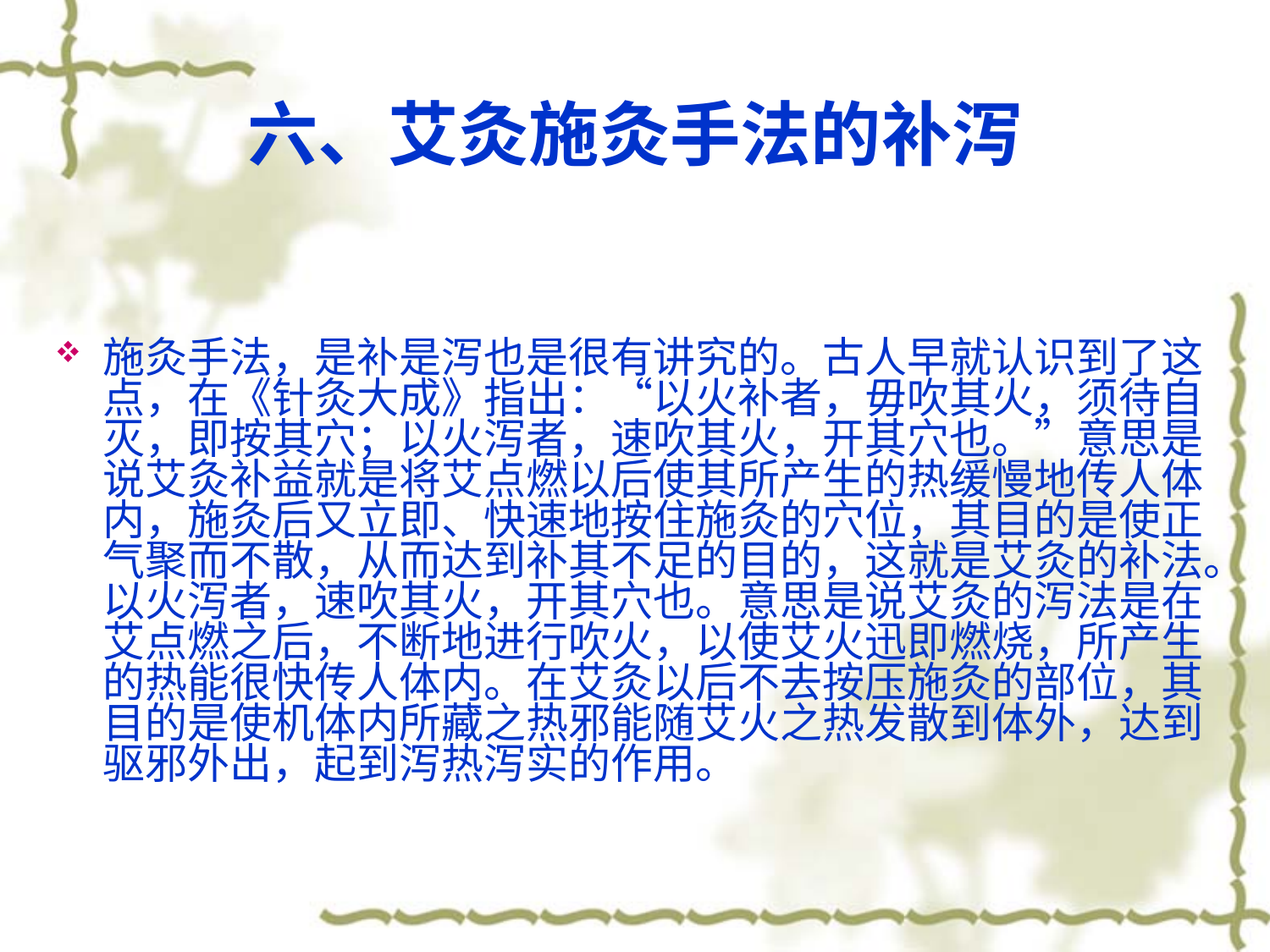

# 六、艾灸施灸手法的补泻

施灸手法，是补是泻也是很有讲究的。古人早就认识到了这点，在《针灸大成》指出：“以火补者，毋吹其火，须待自灭，即按其穴；以火泻者，速吹其火，开其穴也。”意思是说艾灸补益就是将艾点燃以后使其所产生的热缓慢地传人体内，施灸后又立即、快速地按住施灸的穴位，其目的是使正气聚而不散，从而达到补其不足的目的，这就是艾灸的补法。以火泻者，速吹其火，开其穴也。意思是说艾灸的泻法是在艾点燃之后，不断地进行吹火，以使艾火迅即燃烧，所产生的热能很快传人体内。在艾灸以后不去按压施灸的部位，其目的是使机体内所藏之热邪能随艾火之热发散到体外，达到驱邪外出，起到泻热泻实的作用。